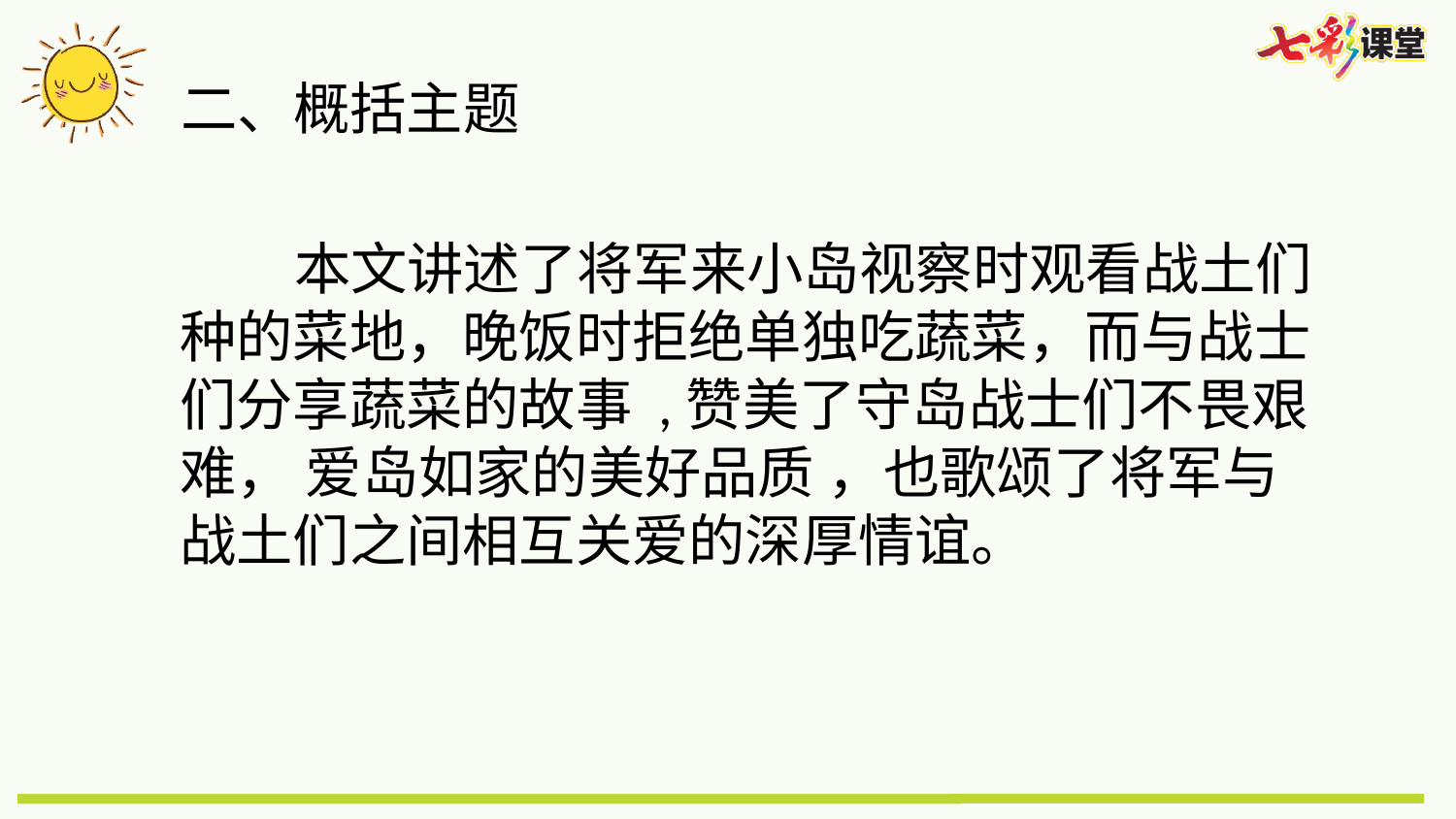

二、概括主题
        本文讲述了将军来小岛视察时观看战土们种的菜地，晚饭时拒绝单独吃蔬菜，而与战士们分享蔬菜的故事 ,赞美了守岛战士们不畏艰难， 爱岛如家的美好品质 ，也歌颂了将军与战土们之间相互关爱的深厚情谊。